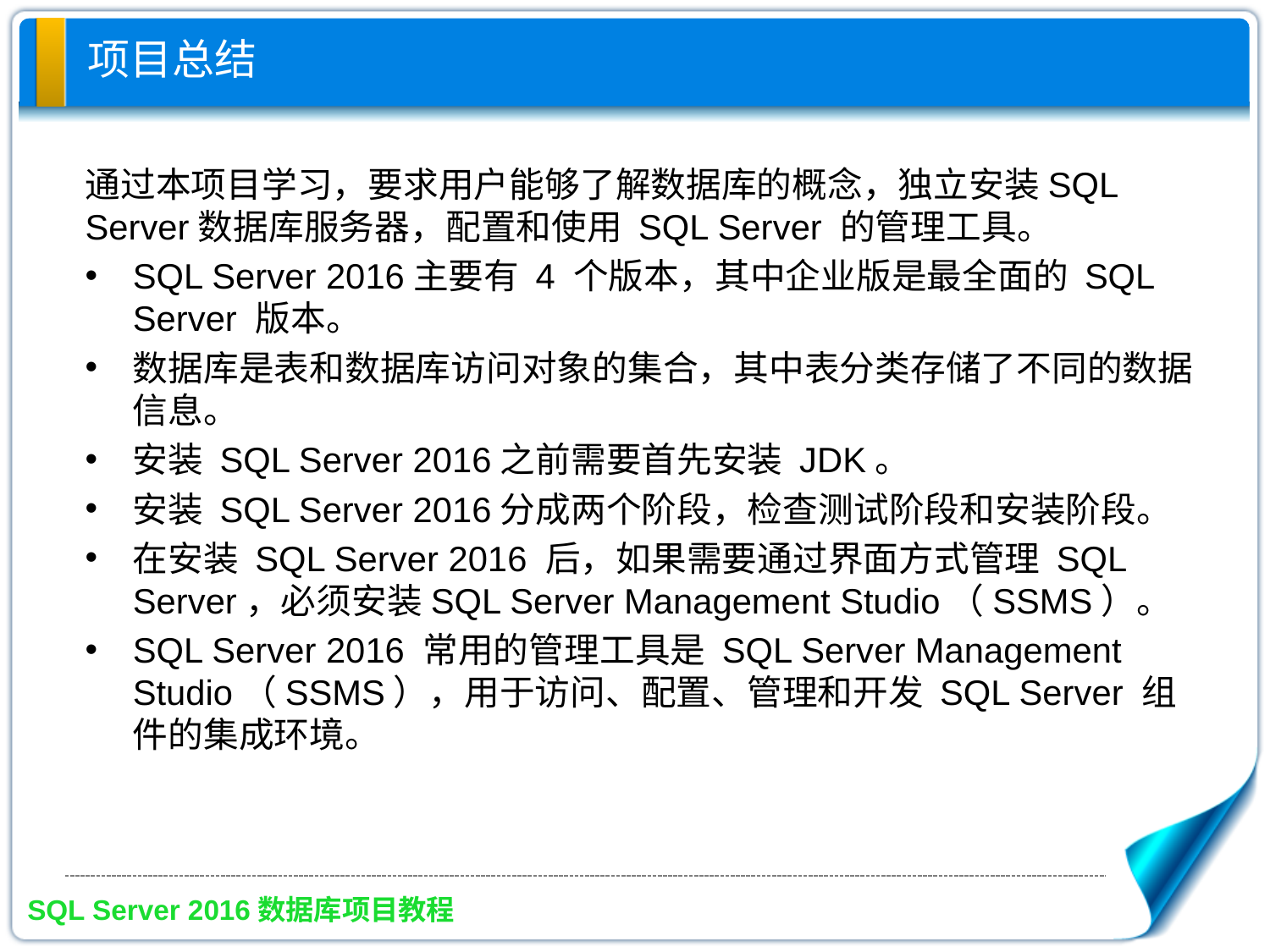

# 项目总结
通过本项目学习，要求用户能够了解数据库的概念，独立安装SQL Server数据库服务器，配置和使用 SQL Server 的管理工具。
SQL Server 2016主要有 4 个版本，其中企业版是最全面的 SQL Server 版本。
数据库是表和数据库访问对象的集合，其中表分类存储了不同的数据信息。
安装 SQL Server 2016之前需要首先安装 JDK。
安装 SQL Server 2016分成两个阶段，检查测试阶段和安装阶段。
在安装 SQL Server 2016 后，如果需要通过界面方式管理 SQL Server，必须安装SQL Server Management Studio（SSMS）。
SQL Server 2016 常用的管理工具是 SQL Server Management Studio（SSMS），用于访问、配置、管理和开发 SQL Server 组件的集成环境。